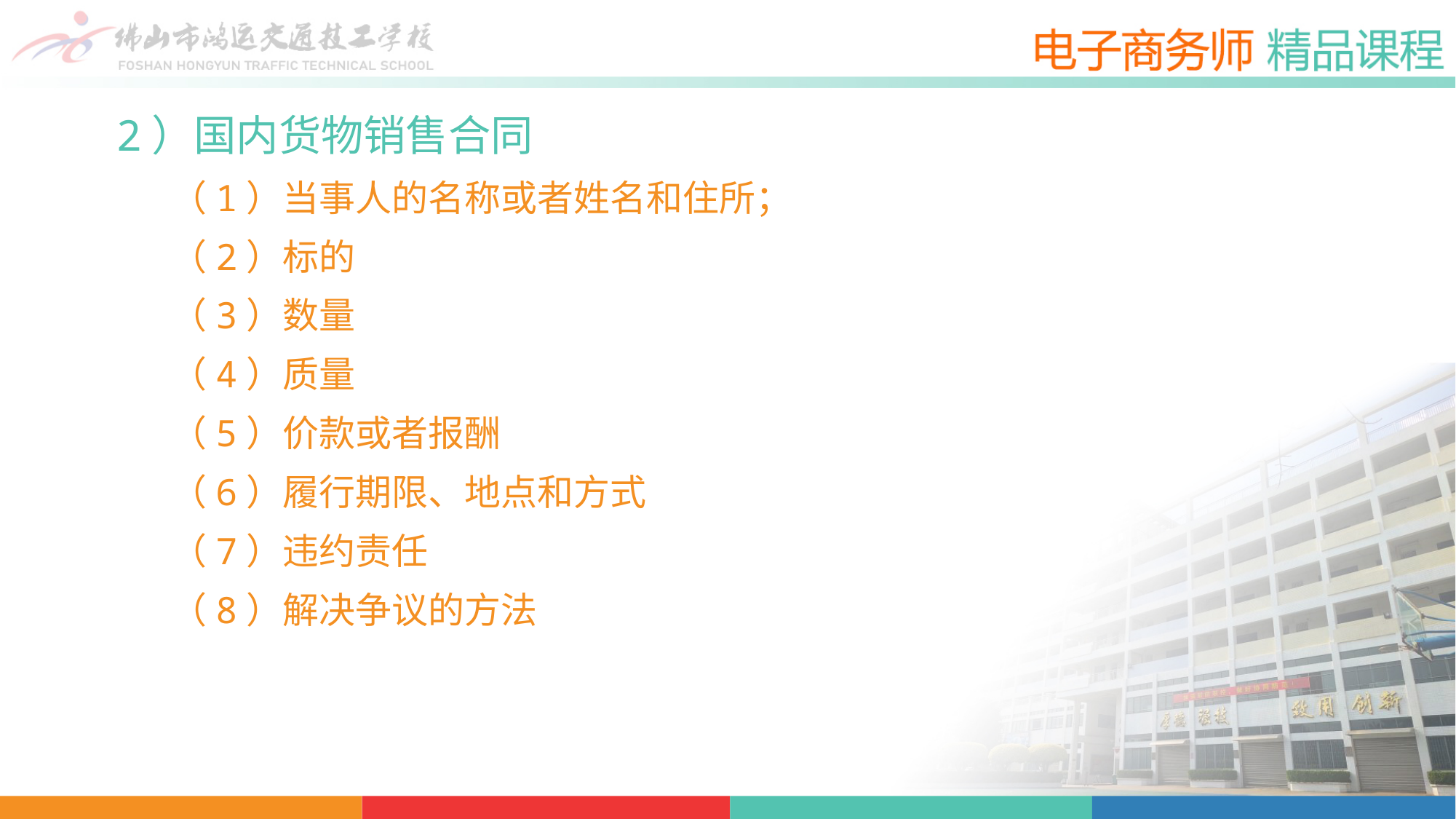

2）国内货物销售合同
（1）当事人的名称或者姓名和住所；
（2）标的
（3）数量
（4）质量
（5）价款或者报酬
（6）履行期限、地点和方式
（7）违约责任
（8）解决争议的方法